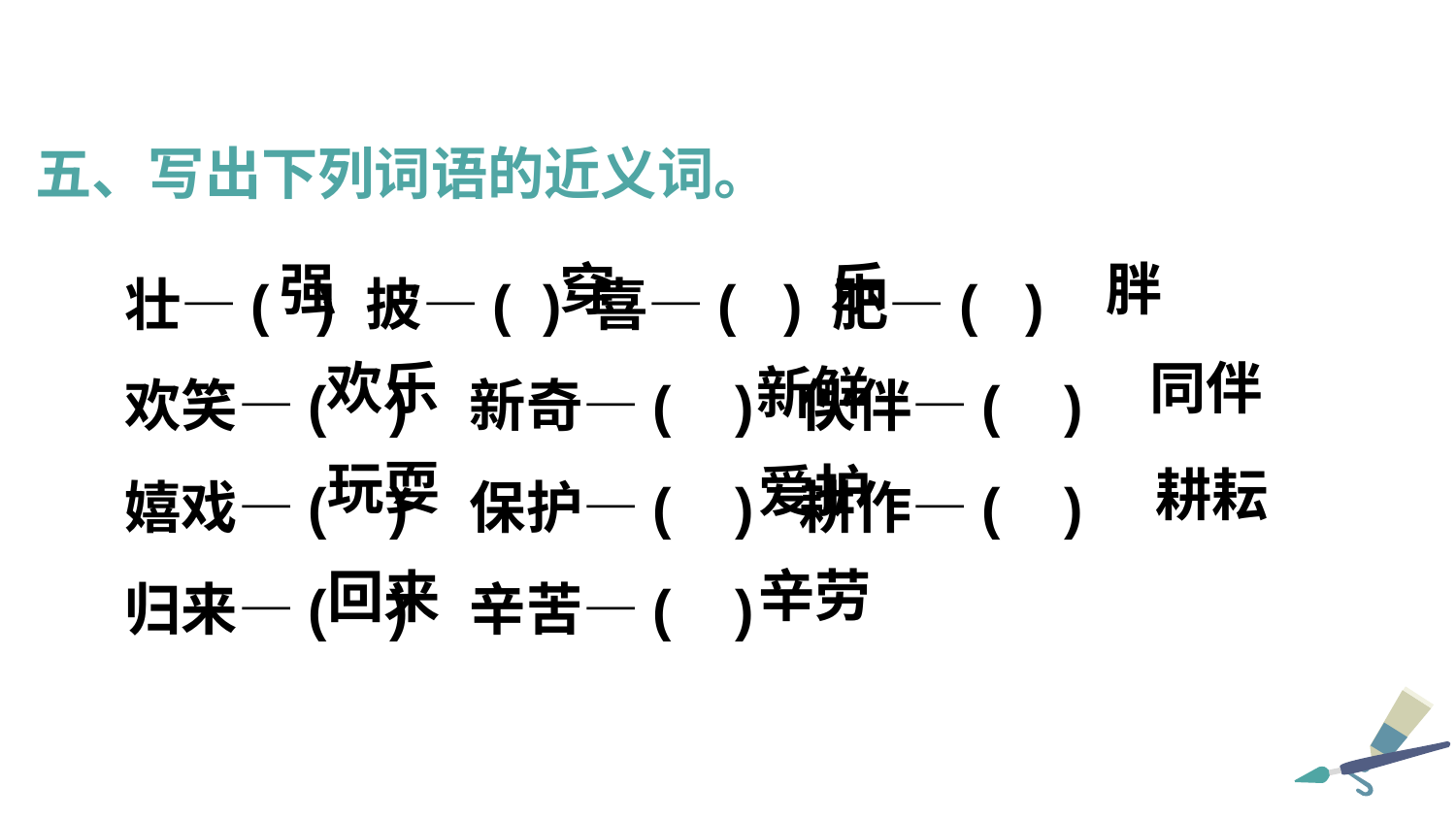

五、写出下列词语的近义词。
壮—(   ) 披—(  ) 喜—(   ) 肥—(   )
欢笑—(    )   新奇—(    )  伙伴—(    )
嬉戏—(    )   保护—(    )  耕作—(    )
归来—(    )   辛苦—(    )
强
穿
乐
胖
同伴
欢乐
新鲜
玩耍
爱护
耕耘
辛劳
回来